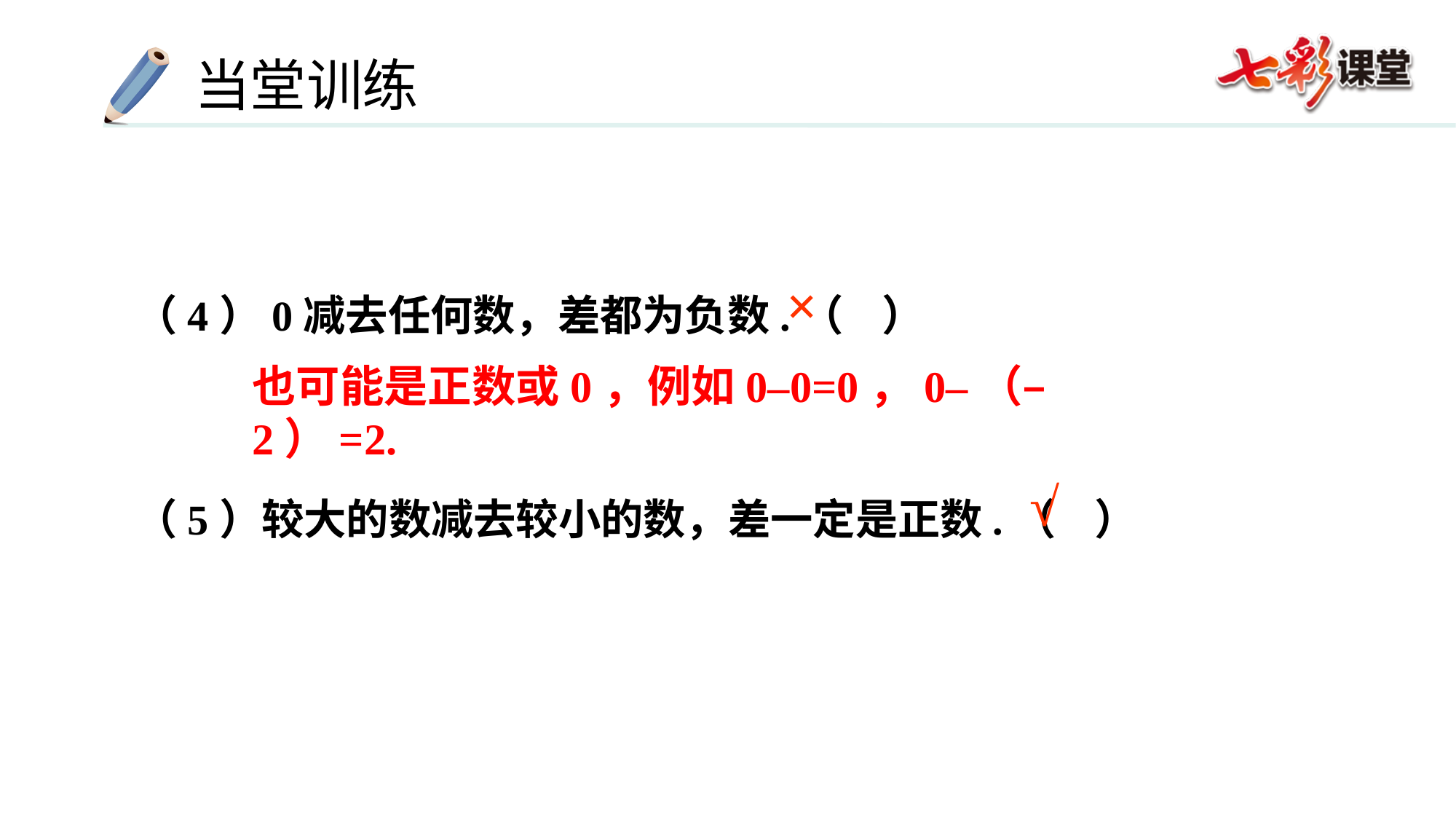

（4）0减去任何数，差都为负数.（    ）

（5）较大的数减去较小的数，差一定是正数.（    ）
×
也可能是正数或0，例如0–0=0，0–（–2）=2.
√